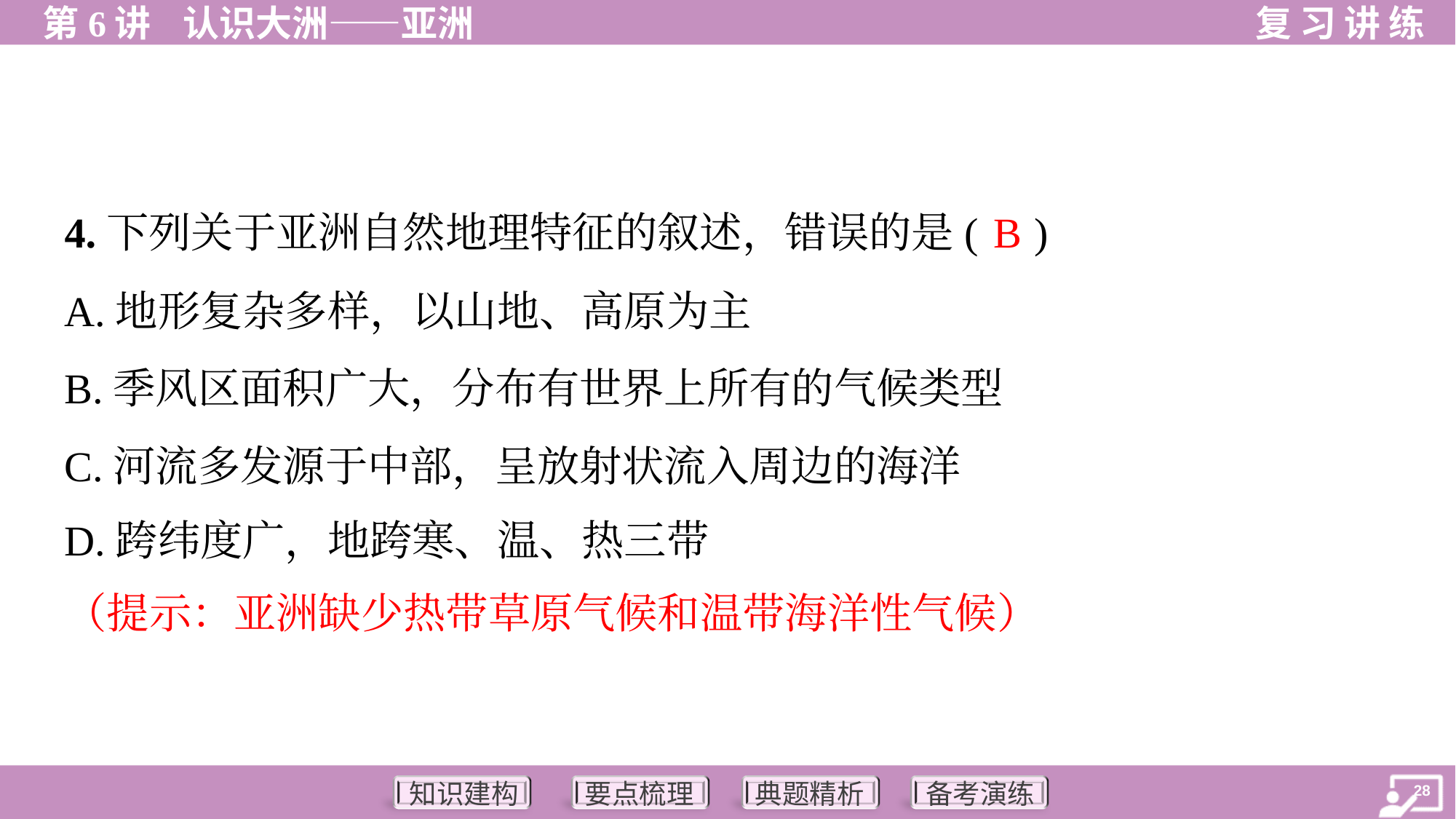

B
4.下列关于亚洲自然地理特征的叙述，错误的是(     )
A.地形复杂多样，以山地、高原为主
B.季风区面积广大，分布有世界上所有的气候类型
C.河流多发源于中部，呈放射状流入周边的海洋
D.跨纬度广，地跨寒、温、热三带
（提示：亚洲缺少热带草原气候和温带海洋性气候）